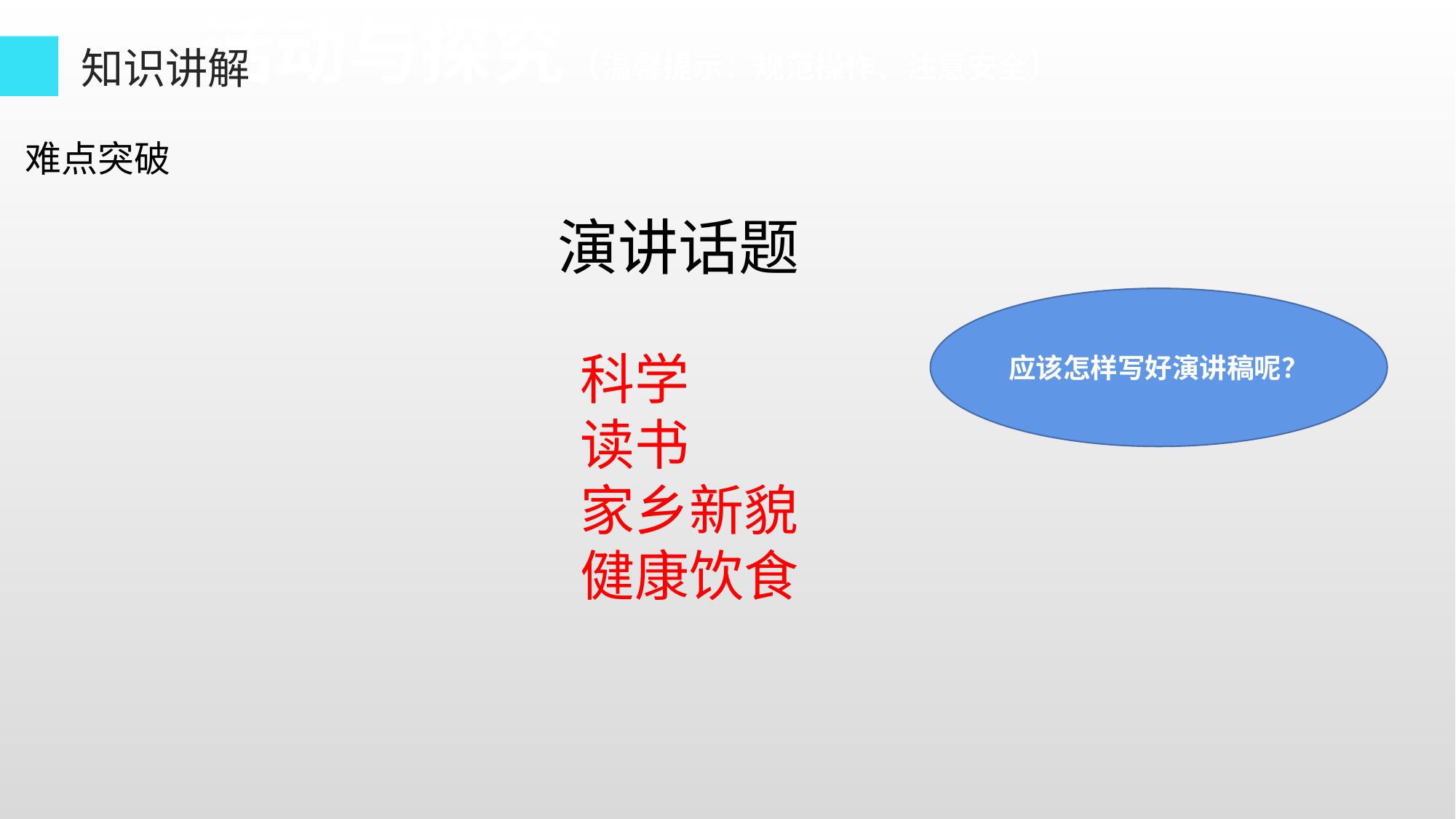

活动与探究（温馨提示：规范操作、注意安全）

知识讲解

难点突破
演讲话题
应该怎样写好演讲稿呢？
科学
读书
家乡新貌
健康饮食